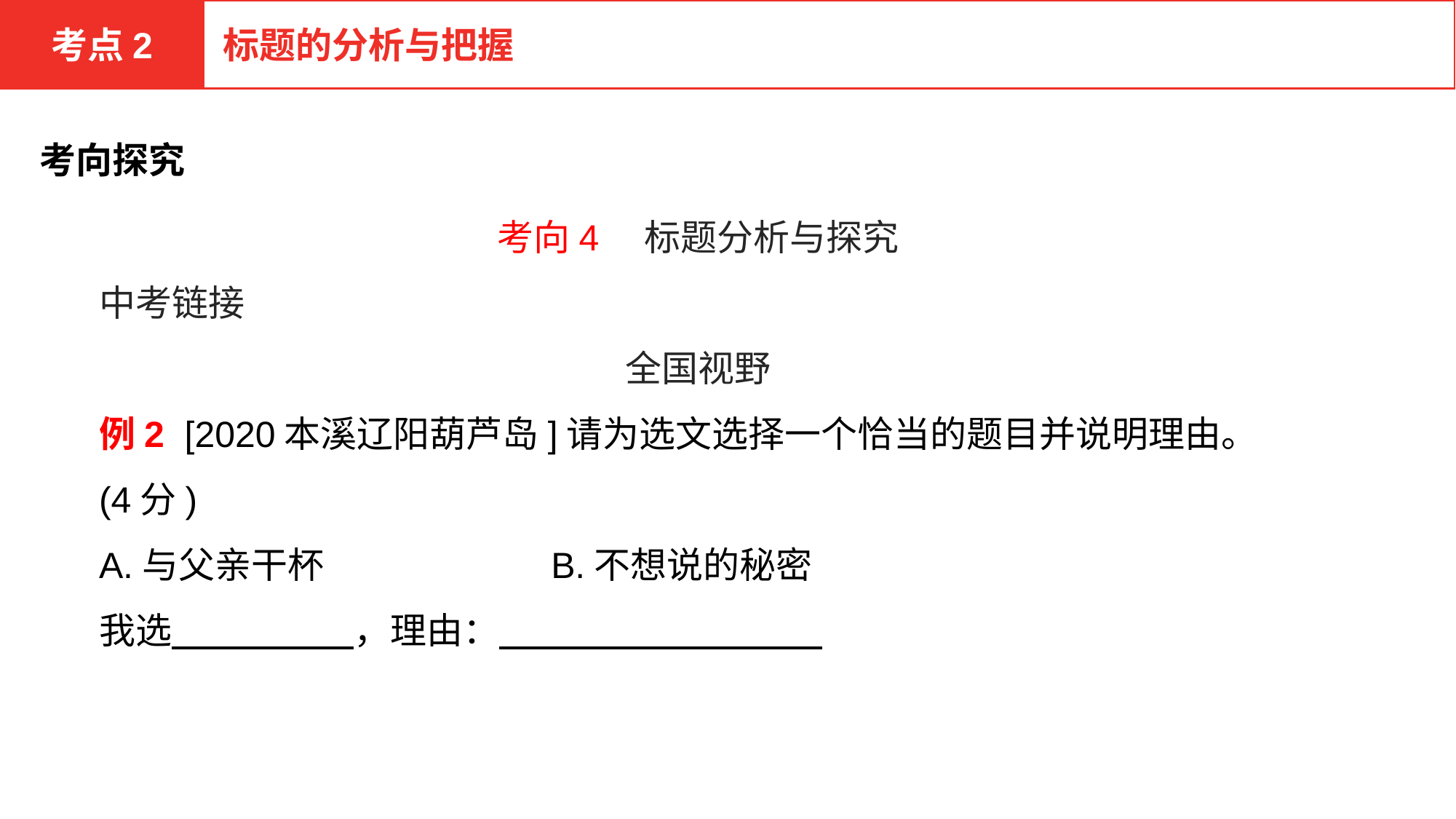

考点2
标题的分析与把握
考向探究
考向4　标题分析与探究
中考链接
全国视野
例2  [2020本溪辽阳葫芦岛]请为选文选择一个恰当的题目并说明理由。(4分)
A.与父亲干杯　　　　　　B.不想说的秘密
我选　　　　　，理由：